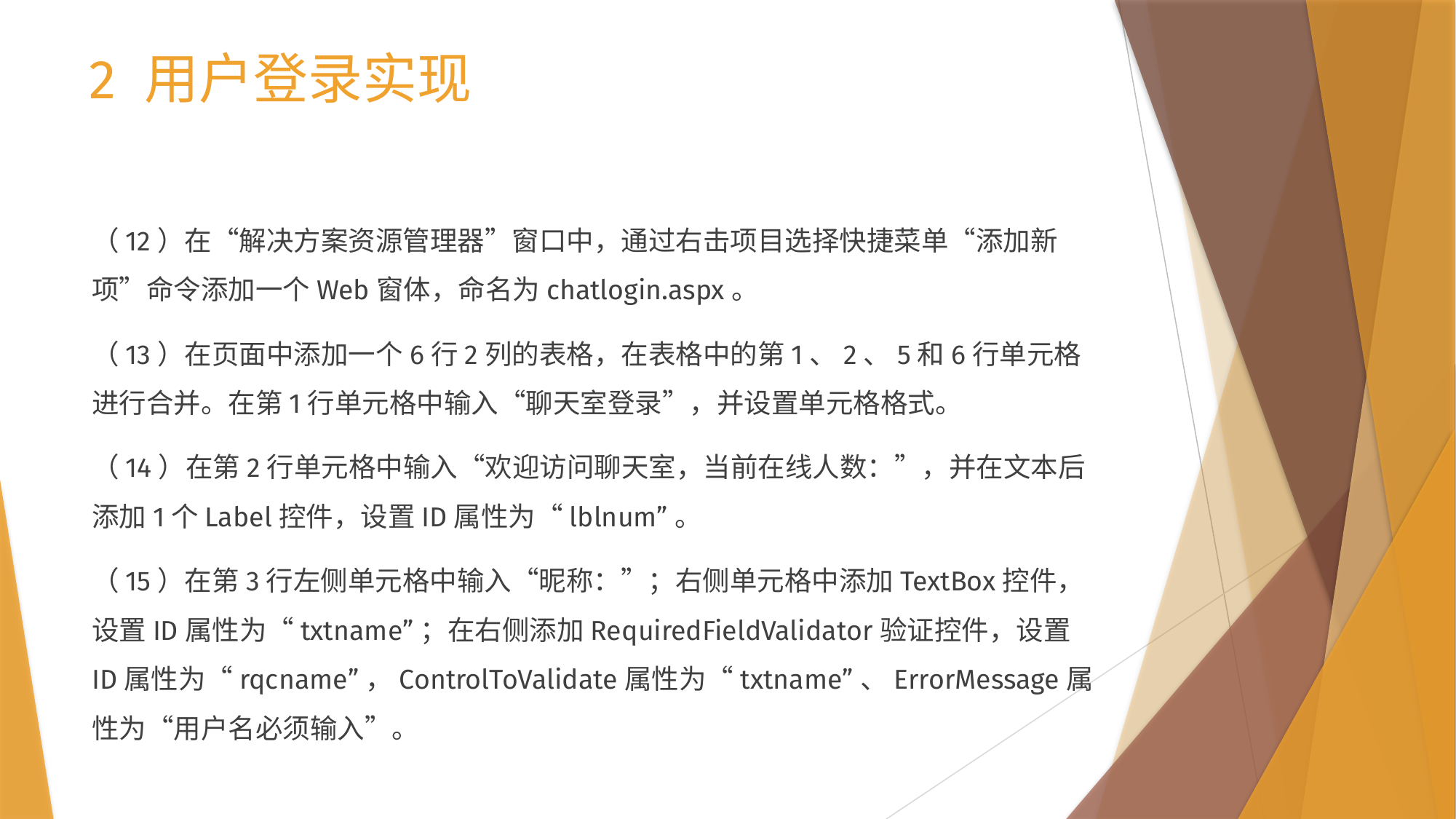

# 2 用户登录实现
（12）在“解决方案资源管理器”窗口中，通过右击项目选择快捷菜单“添加新项”命令添加一个Web窗体，命名为chatlogin.aspx。
（13）在页面中添加一个6行2列的表格，在表格中的第1、2、5和6行单元格进行合并。在第1行单元格中输入“聊天室登录”，并设置单元格格式。
（14）在第2行单元格中输入“欢迎访问聊天室，当前在线人数：”，并在文本后添加1个Label控件，设置ID属性为“lblnum”。
（15）在第3行左侧单元格中输入“昵称：”；右侧单元格中添加TextBox控件，设置ID属性为“txtname”；在右侧添加RequiredFieldValidator验证控件，设置ID属性为“rqcname”，ControlToValidate属性为“txtname”、ErrorMessage属性为“用户名必须输入”。